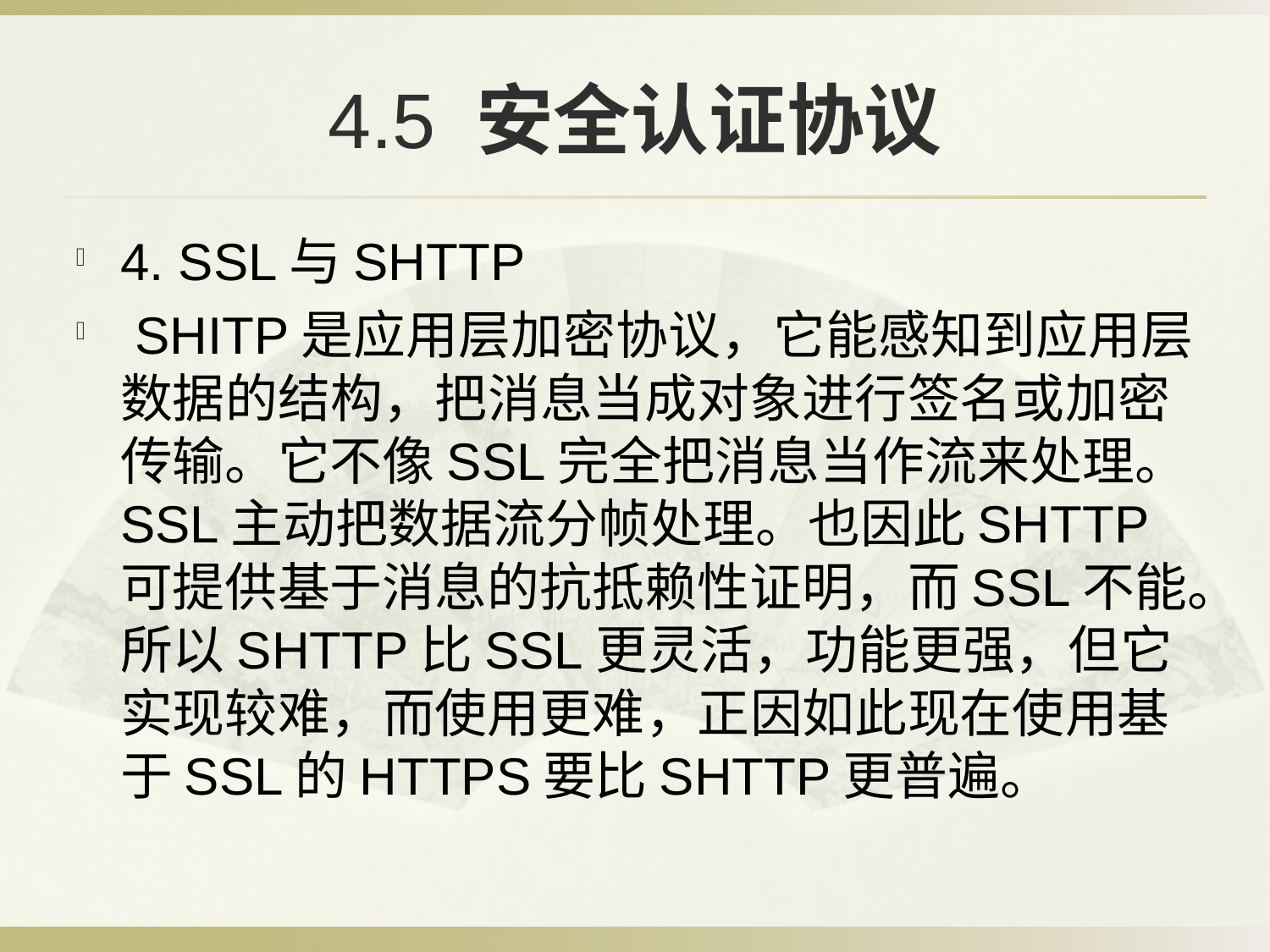

# 4.5 安全认证协议
4. SSL与SHTTP
 SHITP是应用层加密协议，它能感知到应用层数据的结构，把消息当成对象进行签名或加密传输。它不像SSL完全把消息当作流来处理。SSL主动把数据流分帧处理。也因此SHTTP可提供基于消息的抗抵赖性证明，而SSL不能。所以SHTTP比SSL更灵活，功能更强，但它实现较难，而使用更难，正因如此现在使用基于SSL的HTTPS要比SHTTP更普遍。